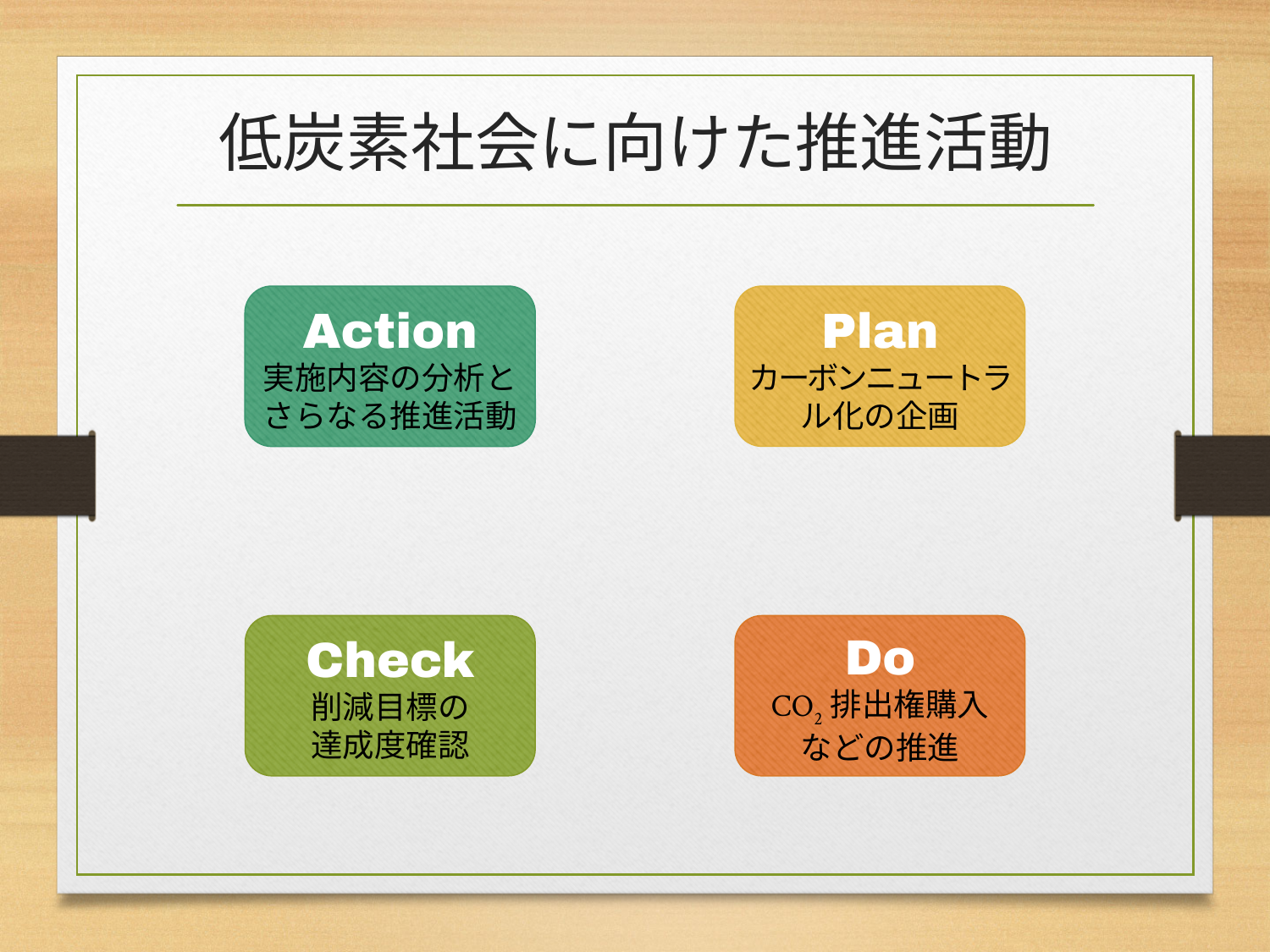

# 低炭素社会に向けた推進活動
Action
実施内容の分析と
さらなる推進活動
Plan
カーボンニュートラル化の企画
Check
削減目標の
達成度確認
Do
CO2排出権購入
などの推進